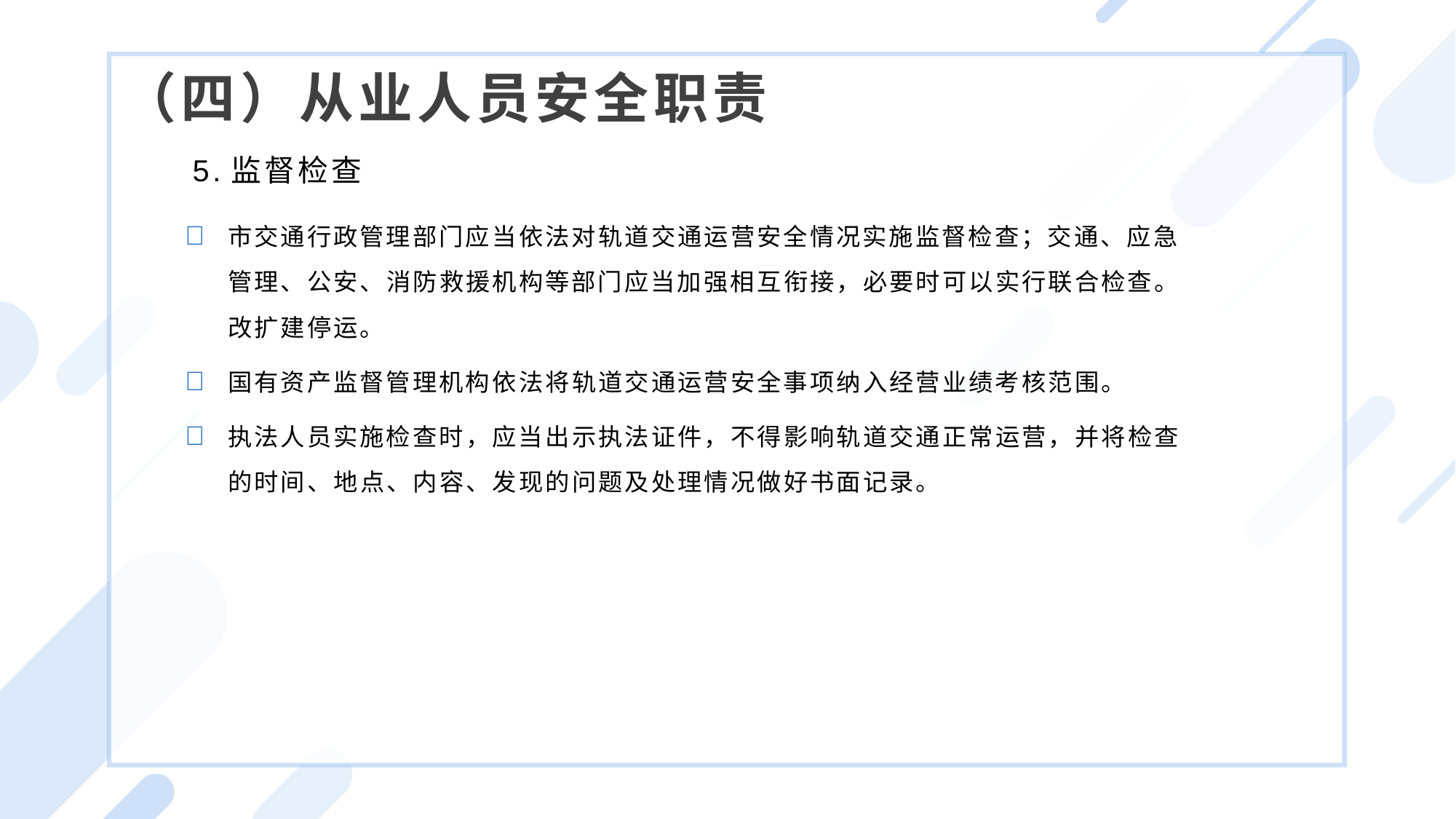

（四）从业人员安全职责

5.监督检查
市交通行政管理部门应当依法对轨道交通运营安全情况实施监督检查；交通、应急管理、公安、消防救援机构等部门应当加强相互衔接，必要时可以实行联合检查。改扩建停运。
国有资产监督管理机构依法将轨道交通运营安全事项纳入经营业绩考核范围。
执法人员实施检查时，应当出示执法证件，不得影响轨道交通正常运营，并将检查的时间、地点、内容、发现的问题及处理情况做好书面记录。